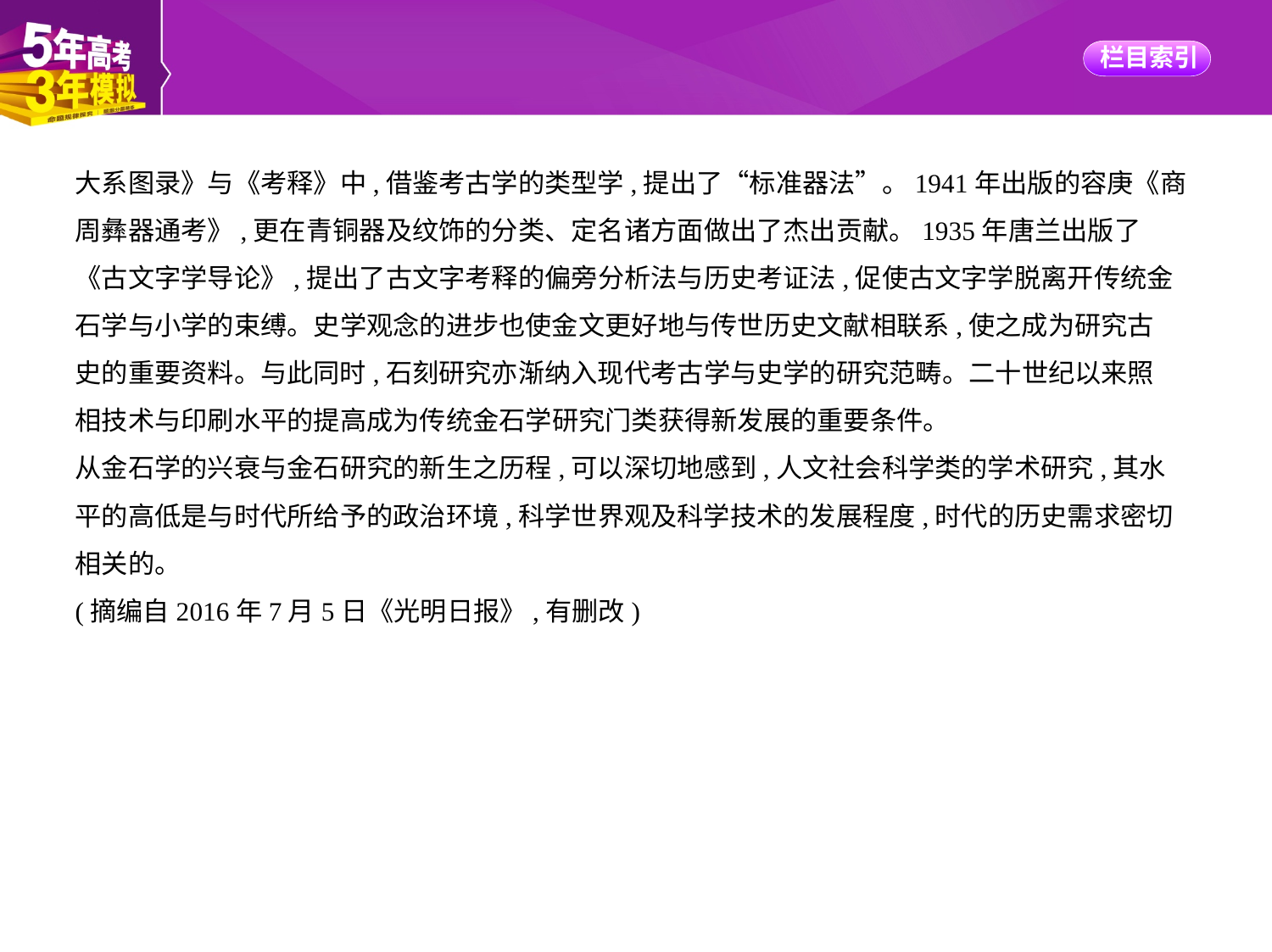

大系图录》与《考释》中,借鉴考古学的类型学,提出了“标准器法”。1941年出版的容庚《商
周彝器通考》,更在青铜器及纹饰的分类、定名诸方面做出了杰出贡献。1935年唐兰出版了
《古文字学导论》,提出了古文字考释的偏旁分析法与历史考证法,促使古文字学脱离开传统金
石学与小学的束缚。史学观念的进步也使金文更好地与传世历史文献相联系,使之成为研究古
史的重要资料。与此同时,石刻研究亦渐纳入现代考古学与史学的研究范畴。二十世纪以来照
相技术与印刷水平的提高成为传统金石学研究门类获得新发展的重要条件。
从金石学的兴衰与金石研究的新生之历程,可以深切地感到,人文社会科学类的学术研究,其水
平的高低是与时代所给予的政治环境,科学世界观及科学技术的发展程度,时代的历史需求密切
相关的。
(摘编自2016年7月5日《光明日报》,有删改)